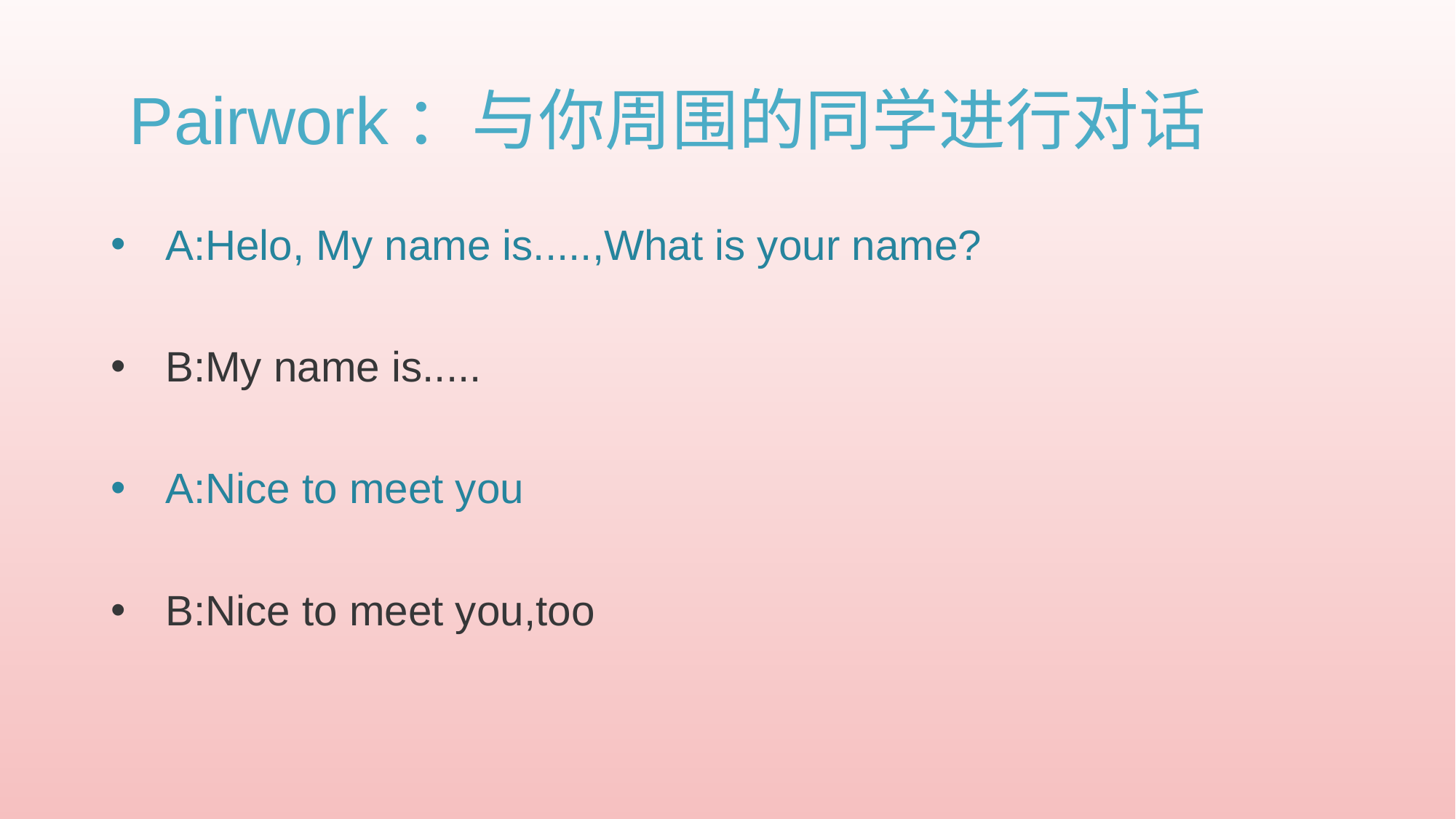

Pairwork：与你周围的同学进行对话

A:Helo, My name is.....,What is your name?

B:My name is.....

A:Nice to meet you

B:Nice to meet you,too